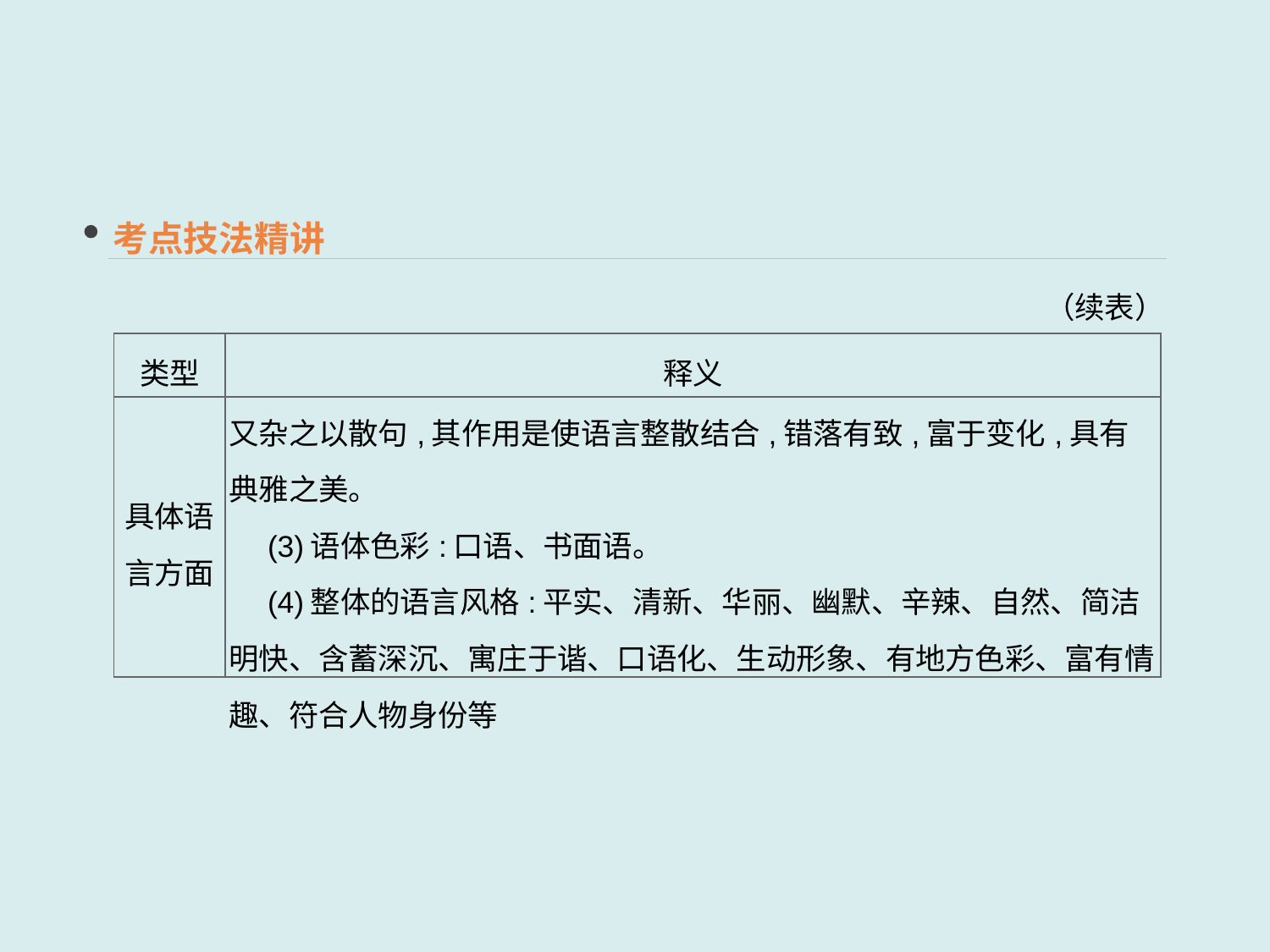

考点技法精讲

（续表）
| 类型 | 释义 |
| --- | --- |
| 具体语言方面 | 又杂之以散句,其作用是使语言整散结合,错落有致,富于变化,具有典雅之美。 　(3)语体色彩:口语、书面语。 　(4)整体的语言风格:平实、清新、华丽、幽默、辛辣、自然、简洁明快、含蓄深沉、寓庄于谐、口语化、生动形象、有地方色彩、富有情趣、符合人物身份等 |